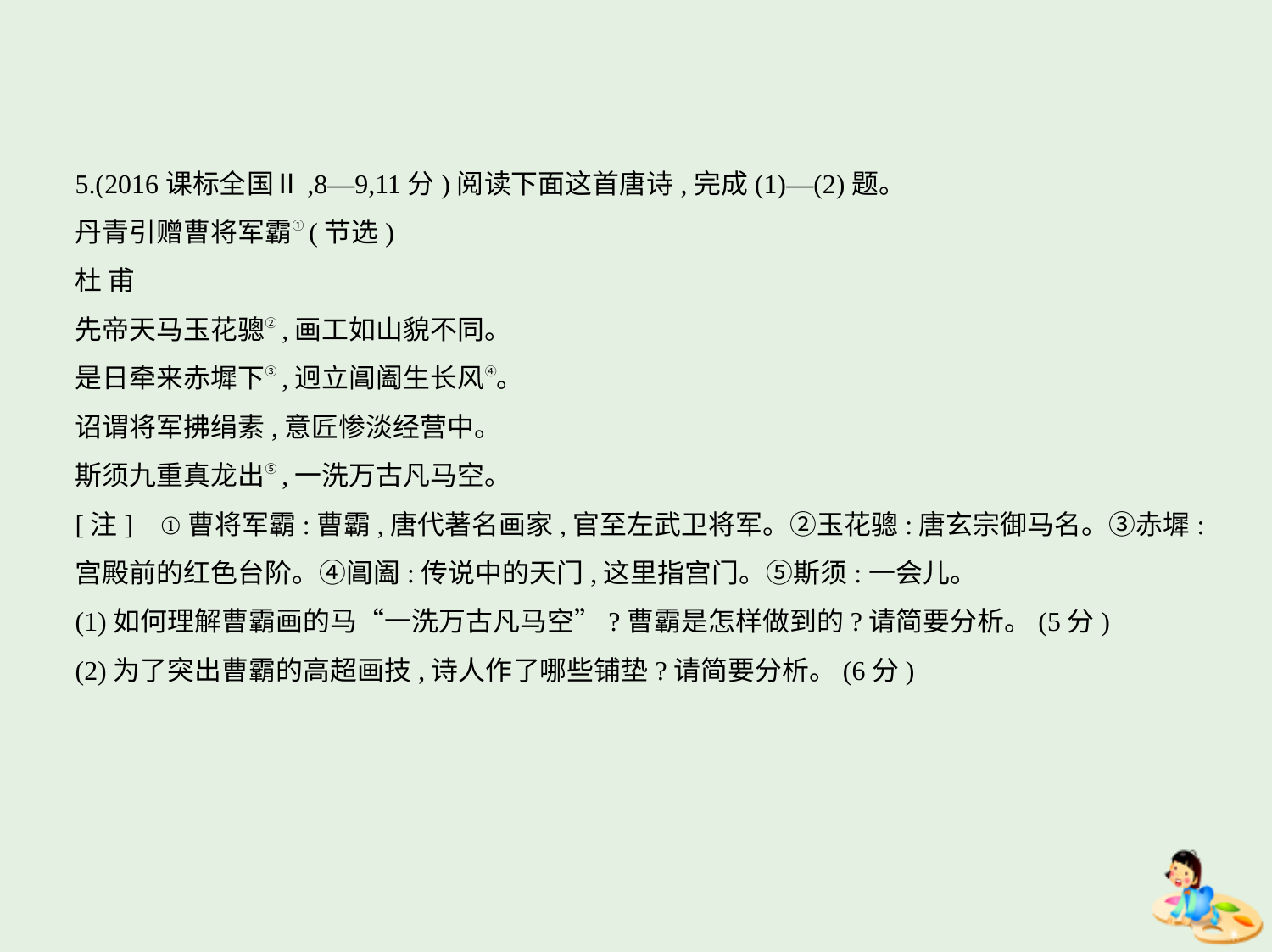

5.(2016课标全国Ⅱ,8—9,11分)阅读下面这首唐诗,完成(1)—(2)题。
丹青引赠曹将军霸①(节选)
杜 甫
先帝天马玉花骢②,画工如山貌不同。
是日牵来赤墀下③,迥立阊阖生长风④。
诏谓将军拂绢素,意匠惨淡经营中。
斯须九重真龙出⑤,一洗万古凡马空。
[注]    ①曹将军霸:曹霸,唐代著名画家,官至左武卫将军。②玉花骢:唐玄宗御马名。③赤墀:
宫殿前的红色台阶。④阊阖:传说中的天门,这里指宫门。⑤斯须:一会儿。
(1)如何理解曹霸画的马“一洗万古凡马空”?曹霸是怎样做到的?请简要分析。(5分)
(2)为了突出曹霸的高超画技,诗人作了哪些铺垫?请简要分析。(6分)